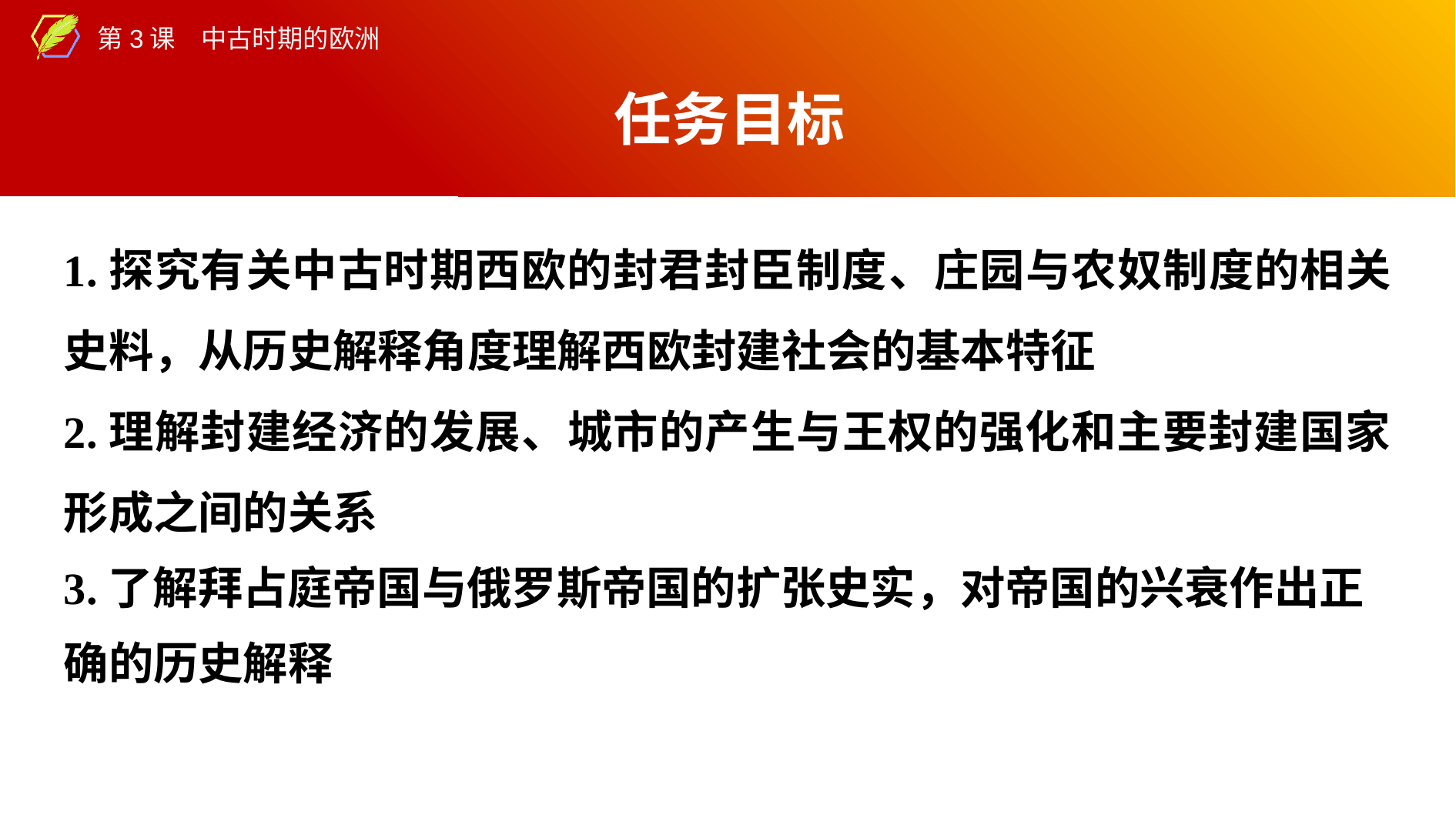

任务目标
1.探究有关中古时期西欧的封君封臣制度、庄园与农奴制度的相关史料，从历史解释角度理解西欧封建社会的基本特征
2.理解封建经济的发展、城市的产生与王权的强化和主要封建国家形成之间的关系
3.了解拜占庭帝国与俄罗斯帝国的扩张史实，对帝国的兴衰作出正确的历史解释